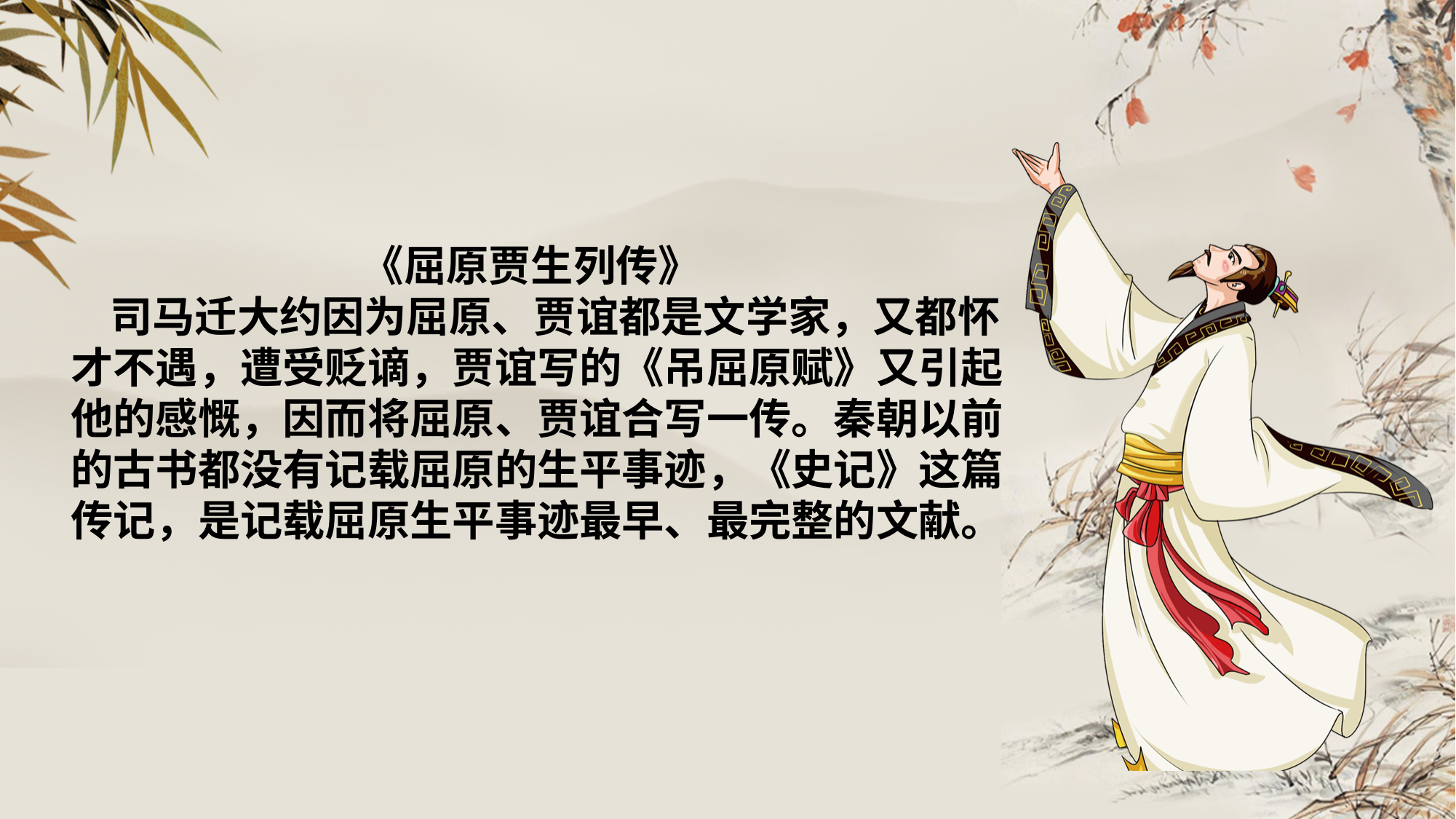

《屈原贾生列传》
   司马迁大约因为屈原、贾谊都是文学家，又都怀才不遇，遭受贬谪，贾谊写的《吊屈原赋》又引起他的感慨，因而将屈原、贾谊合写一传。秦朝以前的古书都没有记载屈原的生平事迹，《史记》这篇传记，是记载屈原生平事迹最早、最完整的文献。